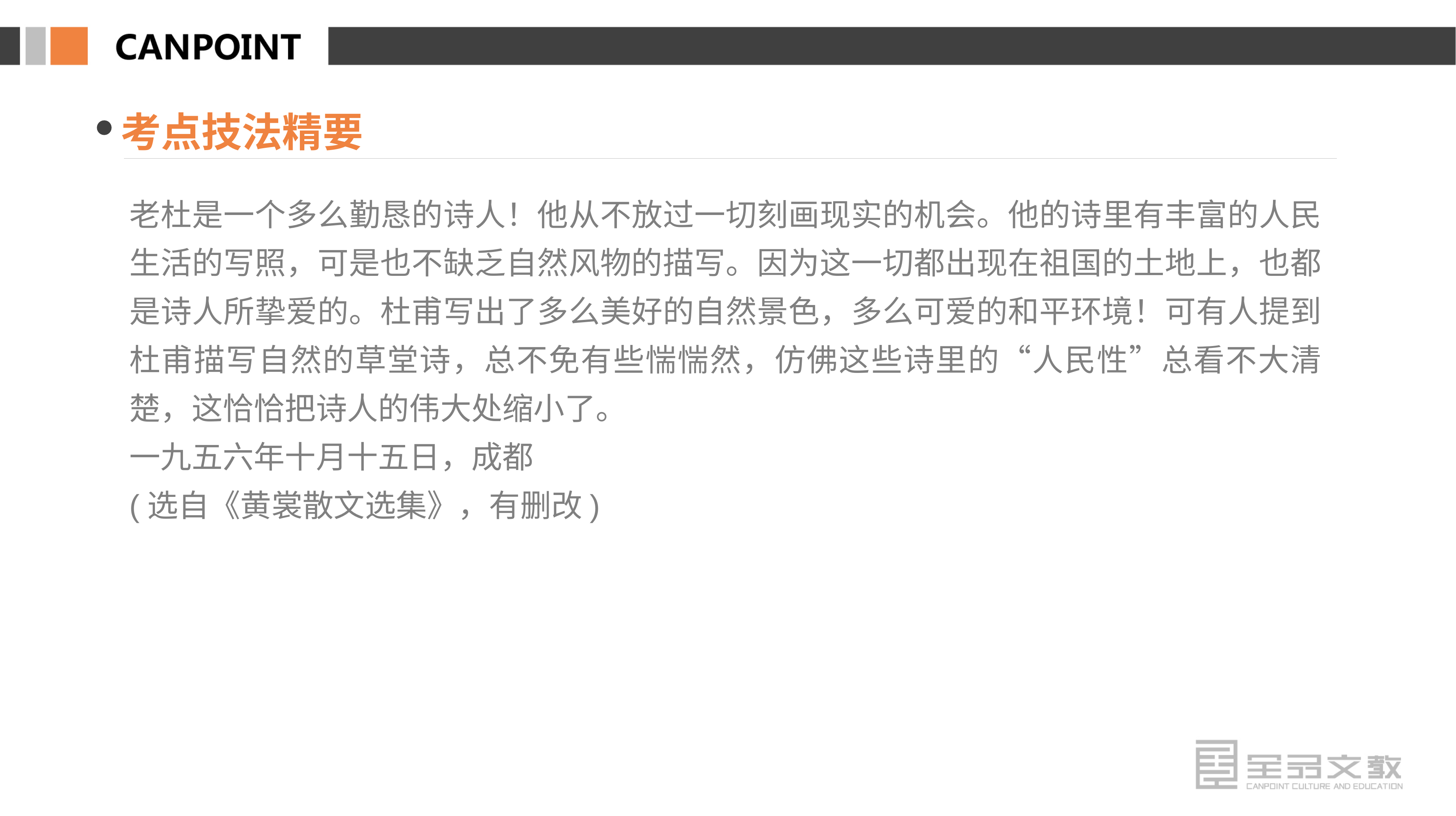

考点技法精要

老杜是一个多么勤恳的诗人！他从不放过一切刻画现实的机会。他的诗里有丰富的人民生活的写照，可是也不缺乏自然风物的描写。因为这一切都出现在祖国的土地上，也都是诗人所挚爱的。杜甫写出了多么美好的自然景色，多么可爱的和平环境！可有人提到杜甫描写自然的草堂诗，总不免有些惴惴然，仿佛这些诗里的“人民性”总看不大清楚，这恰恰把诗人的伟大处缩小了。
一九五六年十月十五日，成都
(选自《黄裳散文选集》，有删改)